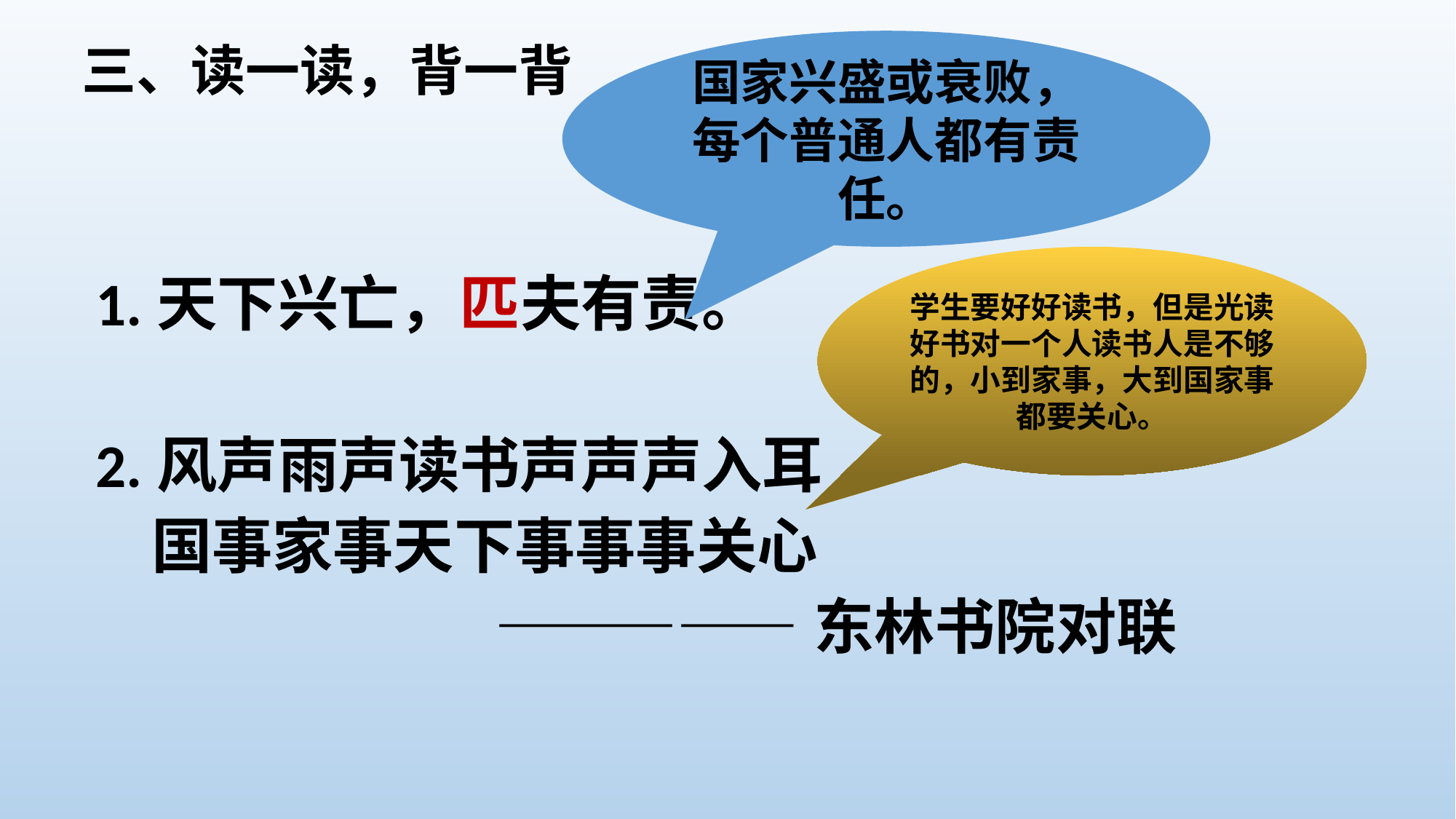

三、读一读，背一背
国家兴盛或衰败，每个普通人都有责任。
学生要好好读书，但是光读好书对一个人读书人是不够的，小到家事，大到国家事都要关心。
1.天下兴亡，匹夫有责。

2.风声雨声读书声声声入耳
   国事家事天下事事事关心
                             —————东林书院对联